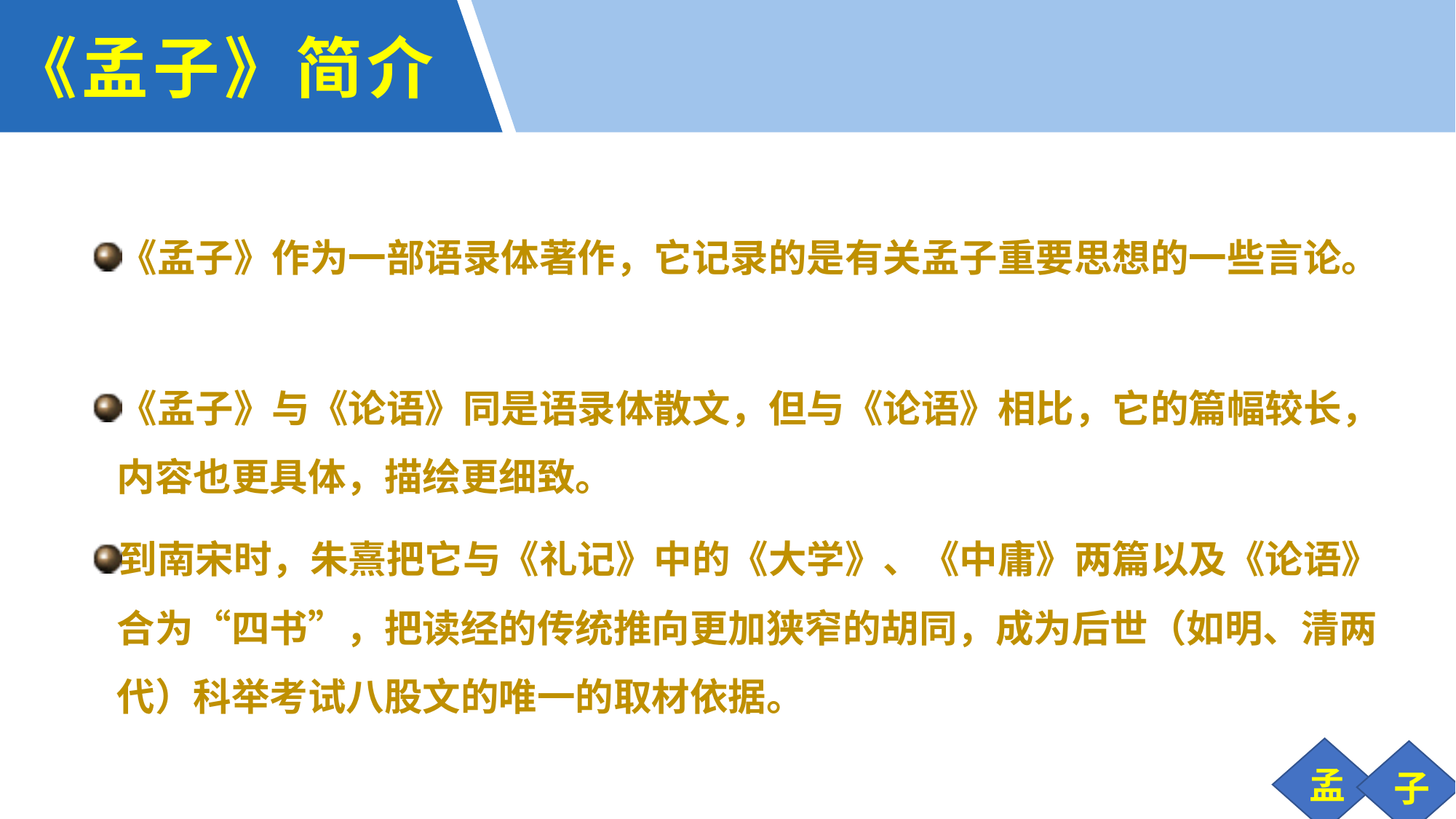

《孟子》简介
《孟子》作为一部语录体著作，它记录的是有关孟子重要思想的一些言论。
《孟子》与《论语》同是语录体散文，但与《论语》相比，它的篇幅较长，内容也更具体，描绘更细致。
到南宋时，朱熹把它与《礼记》中的《大学》、《中庸》两篇以及《论语》合为“四书”，把读经的传统推向更加狭窄的胡同，成为后世（如明、清两代）科举考试八股文的唯一的取材依据。
孟
子